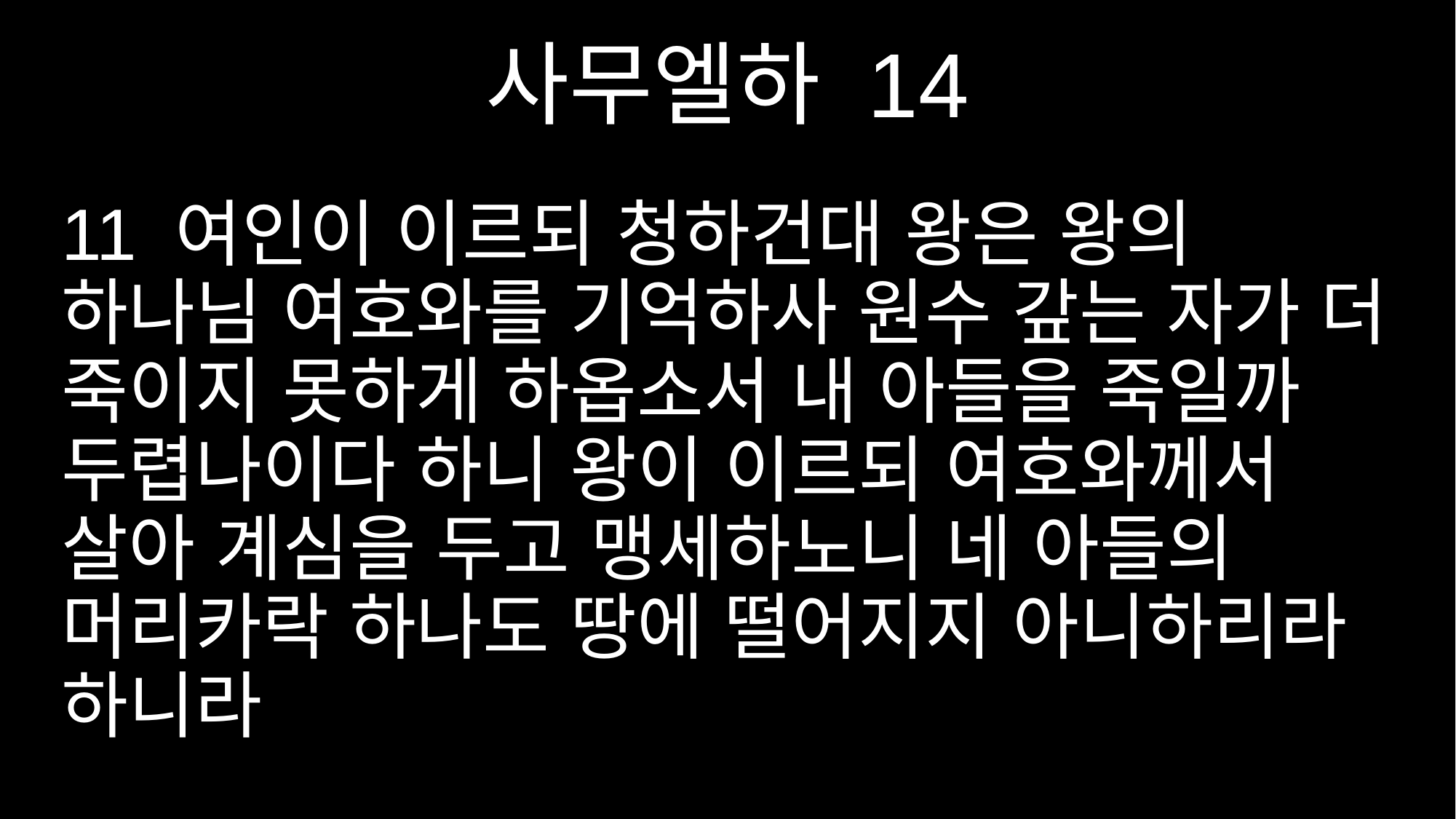

사무엘하 14
11 여인이 이르되 청하건대 왕은 왕의 하나님 여호와를 기억하사 원수 갚는 자가 더 죽이지 못하게 하옵소서 내 아들을 죽일까 두렵나이다 하니 왕이 이르되 여호와께서 살아 계심을 두고 맹세하노니 네 아들의 머리카락 하나도 땅에 떨어지지 아니하리라 하니라